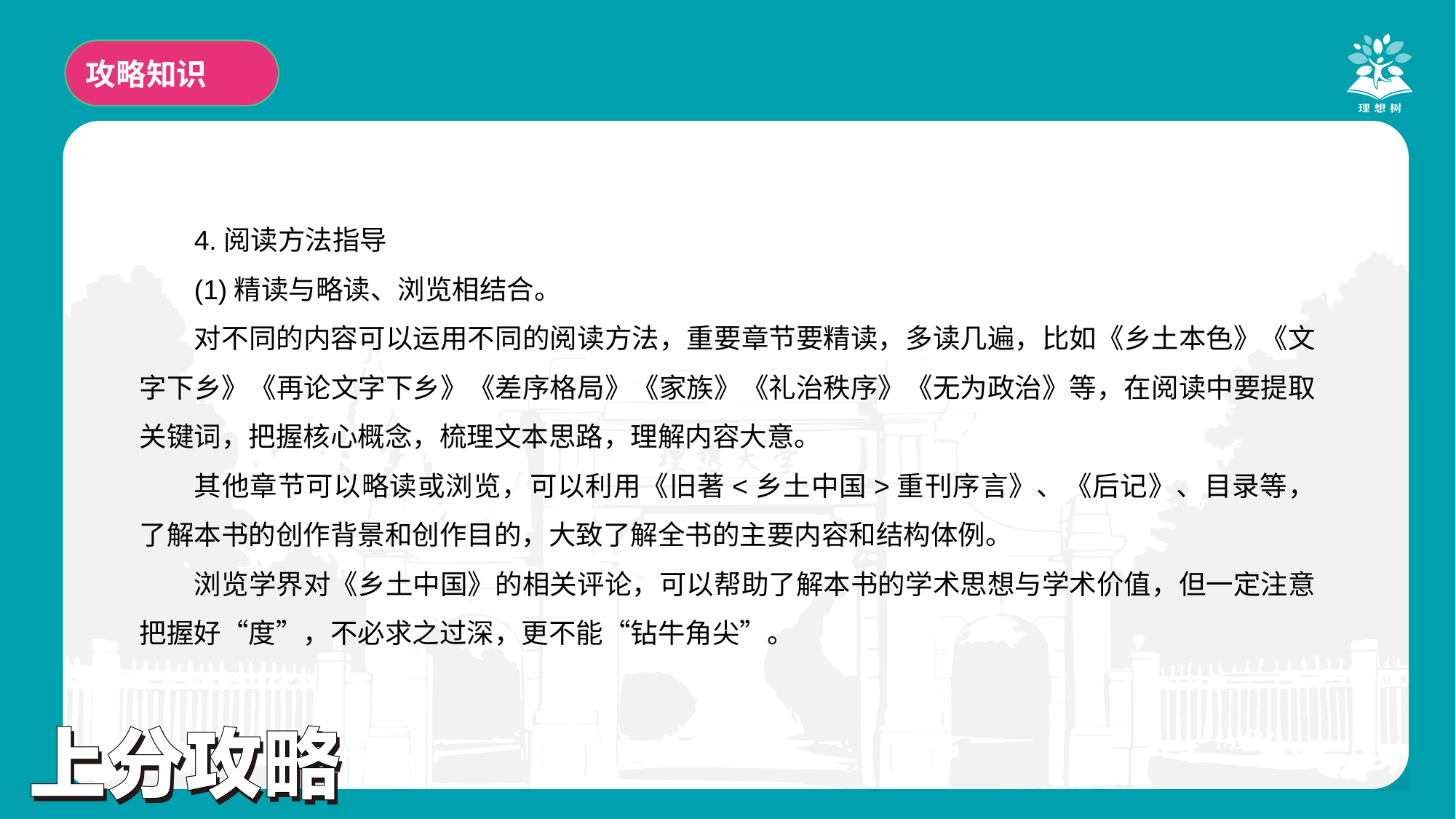

攻略知识
4.阅读方法指导
(1)精读与略读、浏览相结合。
对不同的内容可以运用不同的阅读方法，重要章节要精读，多读几遍，比如《乡土本色》《文字下乡》《再论文字下乡》《差序格局》《家族》《礼治秩序》《无为政治》等，在阅读中要提取关键词，把握核心概念，梳理文本思路，理解内容大意。
其他章节可以略读或浏览，可以利用《旧著<乡土中国>重刊序言》、《后记》、目录等，了解本书的创作背景和创作目的，大致了解全书的主要内容和结构体例。
浏览学界对《乡土中国》的相关评论，可以帮助了解本书的学术思想与学术价值，但一定注意把握好“度”，不必求之过深，更不能“钻牛角尖”。